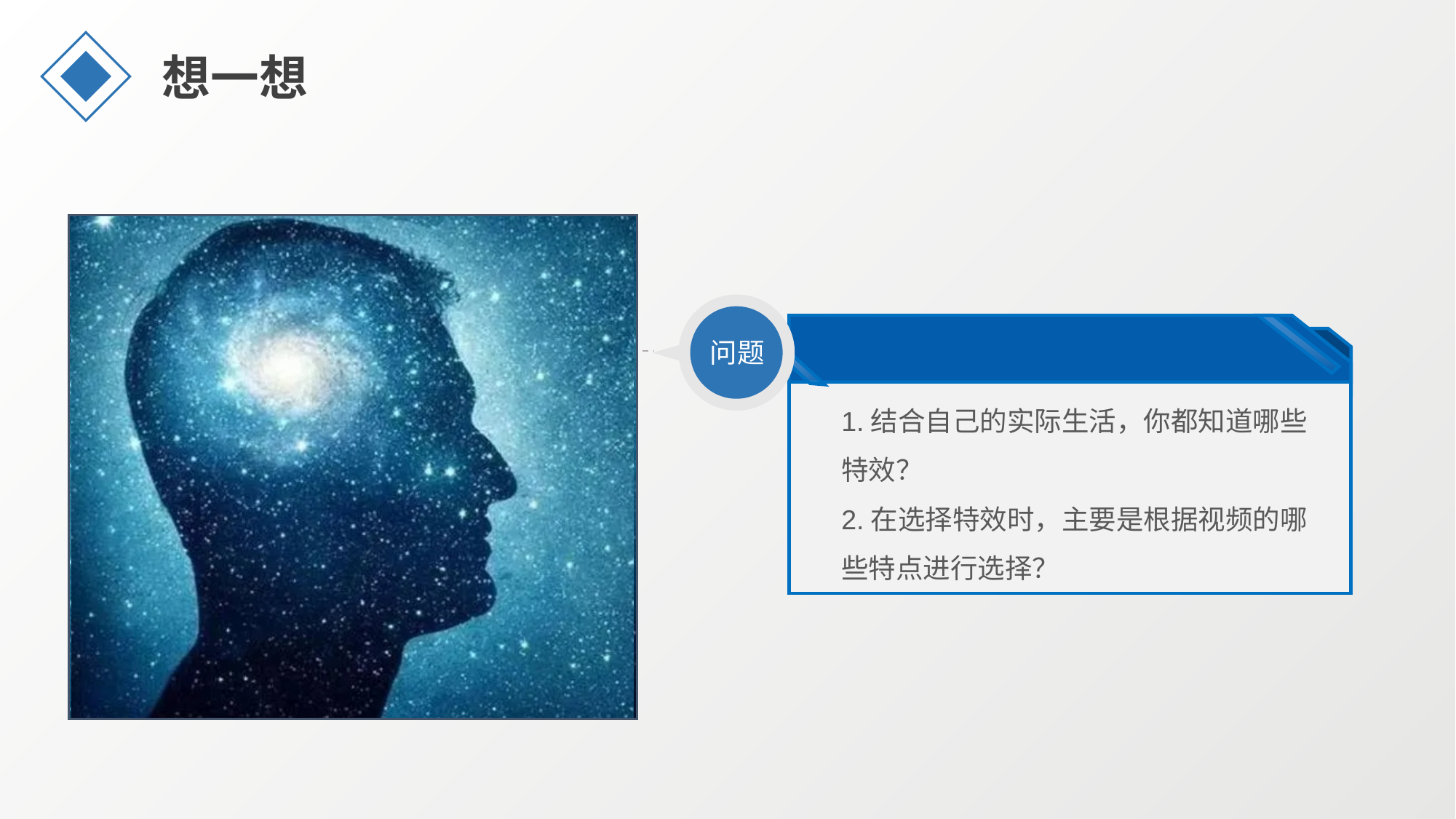

想一想

问题
1.结合自己的实际生活，你都知道哪些特效？
2.在选择特效时，主要是根据视频的哪些特点进行选择？